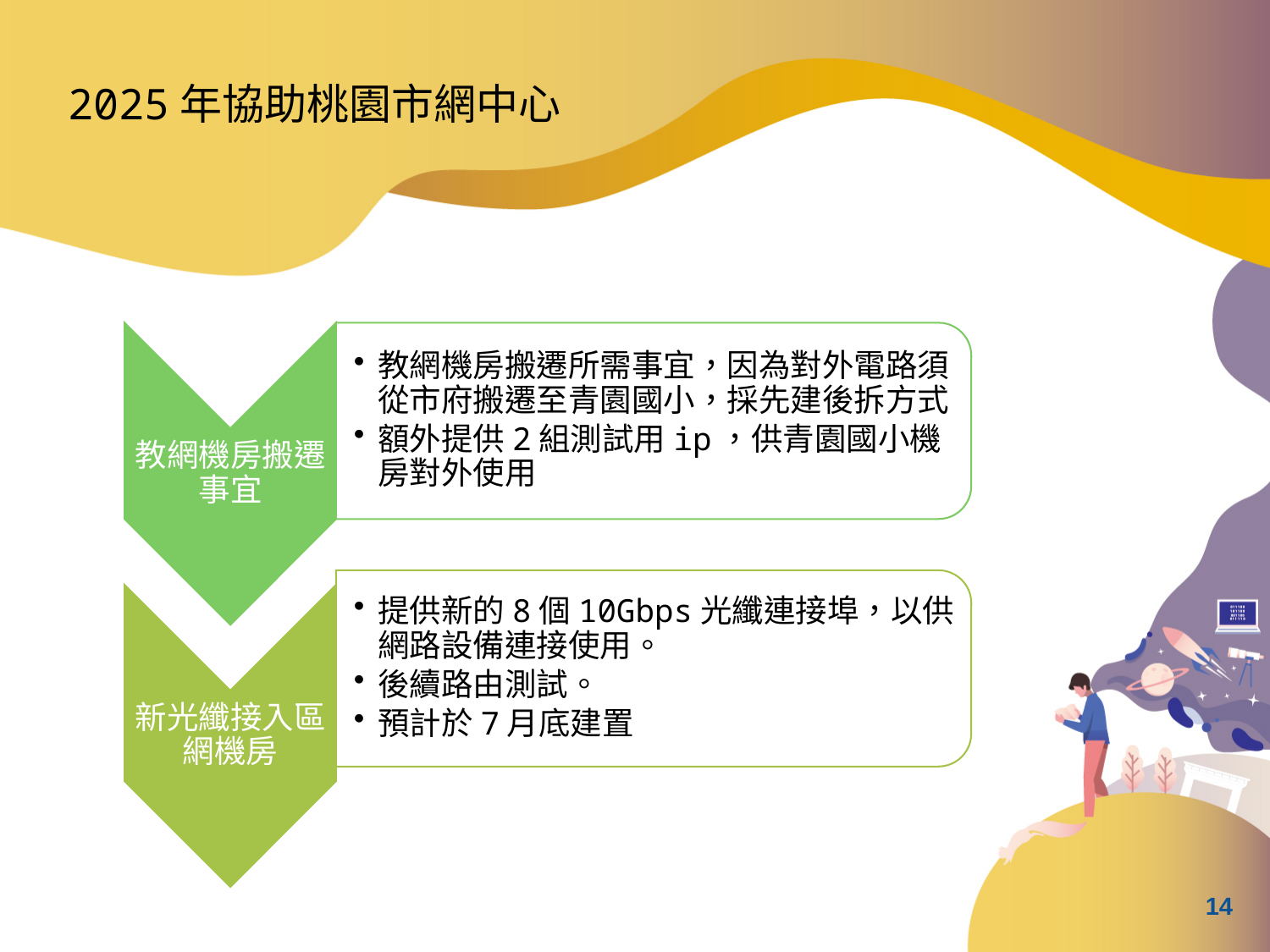

2025年協助桃園市網中心
教網機房搬遷事宜
教網機房搬遷所需事宜，因為對外電路須從市府搬遷至青園國小，採先建後拆方式
額外提供2組測試用ip，供青園國小機房對外使用
新光纖接入區網機房
提供新的8個10Gbps光纖連接埠，以供網路設備連接使用。
後續路由測試。
預計於7月底建置